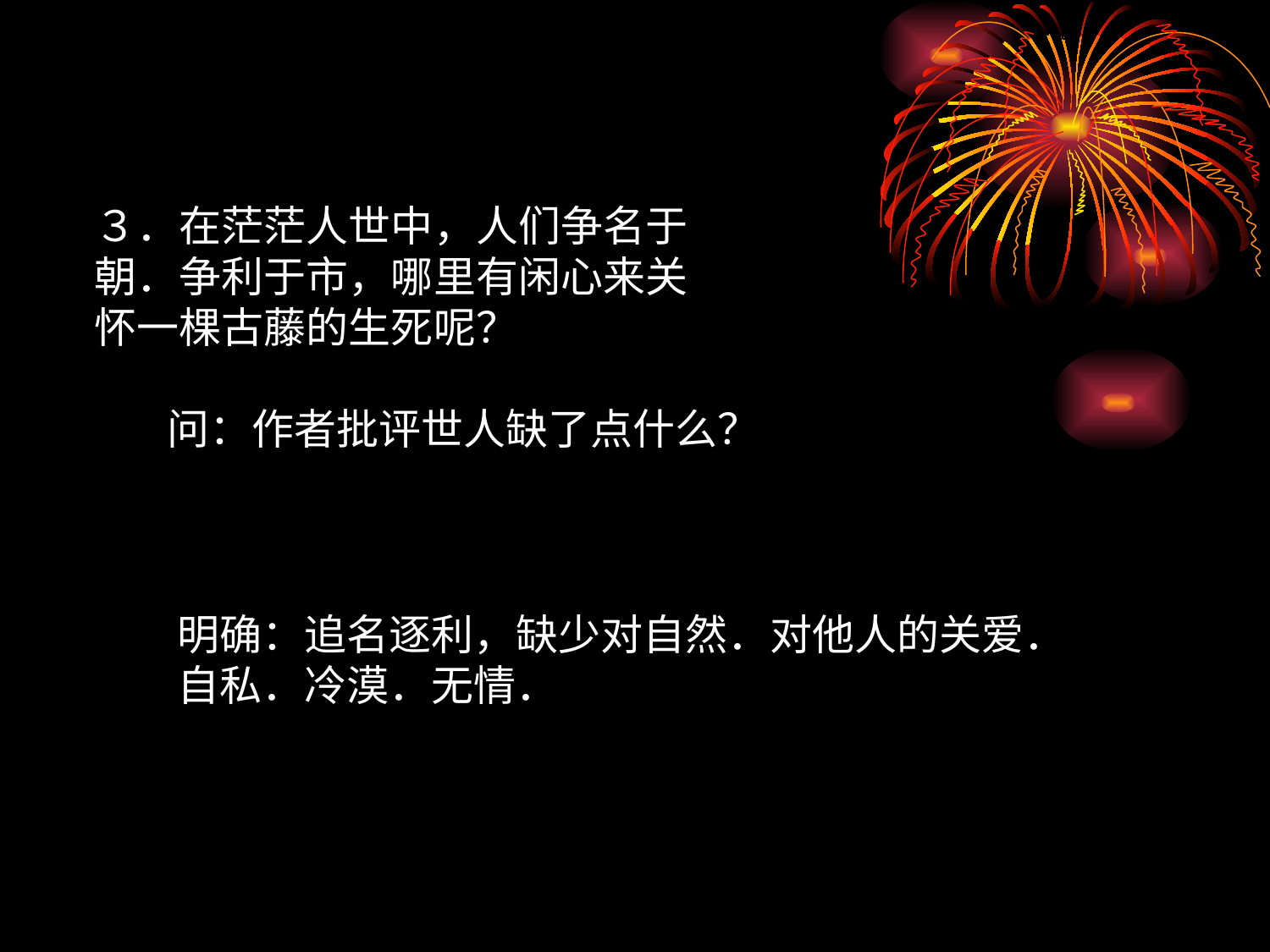

３．在茫茫人世中，人们争名于朝．争利于市，哪里有闲心来关怀一棵古藤的生死呢？
问：作者批评世人缺了点什么？
明确：追名逐利，缺少对自然．对他人的关爱．自私．冷漠．无情．